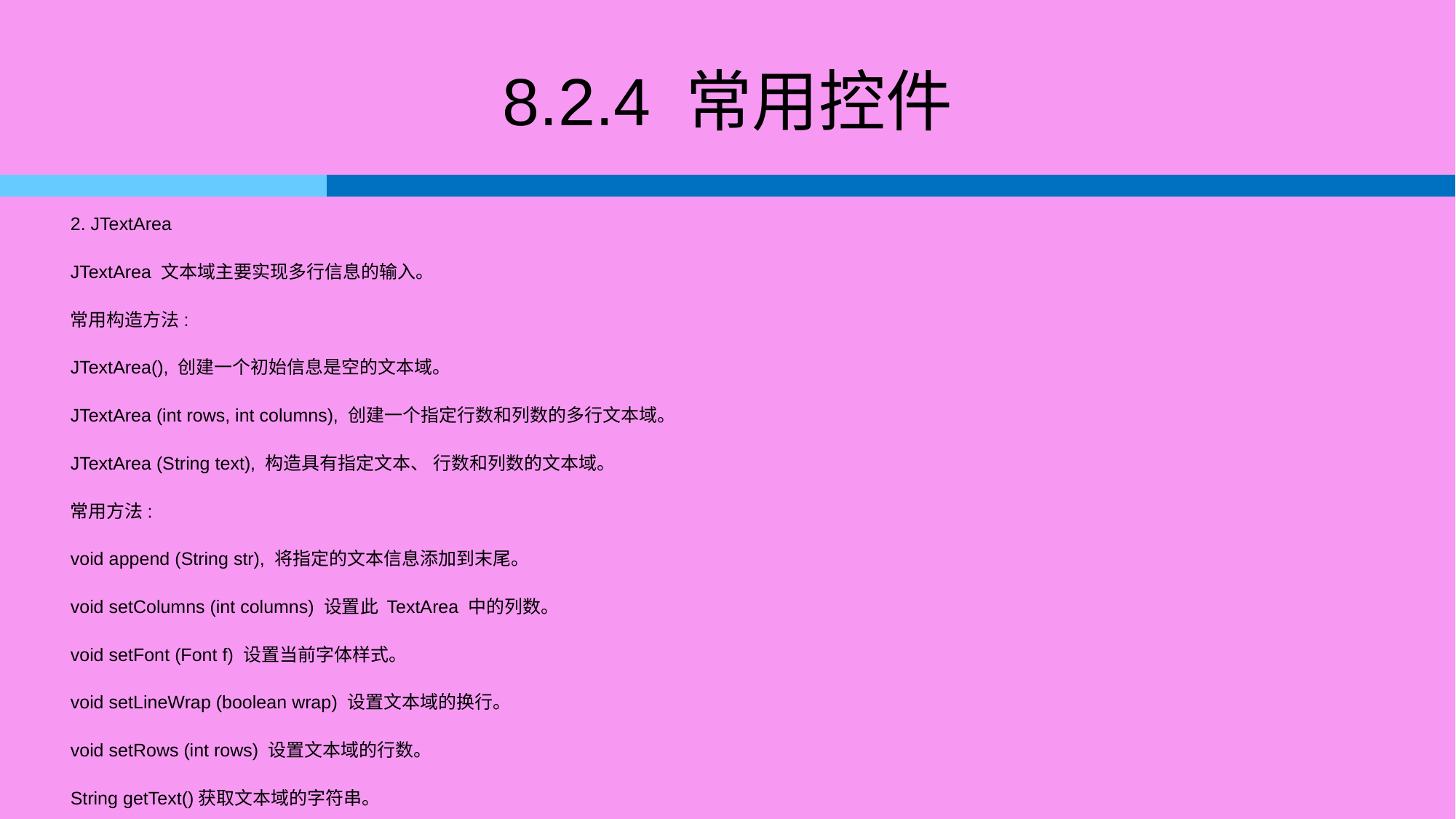

# 8.2.4 常用控件
2. JTextArea
JTextArea 文本域主要实现多行信息的输入。
常用构造方法:
JTextArea(), 创建一个初始信息是空的文本域。
JTextArea (int rows, int columns), 创建一个指定行数和列数的多行文本域。
JTextArea (String text), 构造具有指定文本、 行数和列数的文本域。
常用方法:
void append (String str), 将指定的文本信息添加到末尾。
void setColumns (int columns) 设置此 TextArea 中的列数。
void setFont (Font f) 设置当前字体样式。
void setLineWrap (boolean wrap) 设置文本域的换行。
void setRows (int rows) 设置文本域的行数。
String getText()获取文本域的字符串。